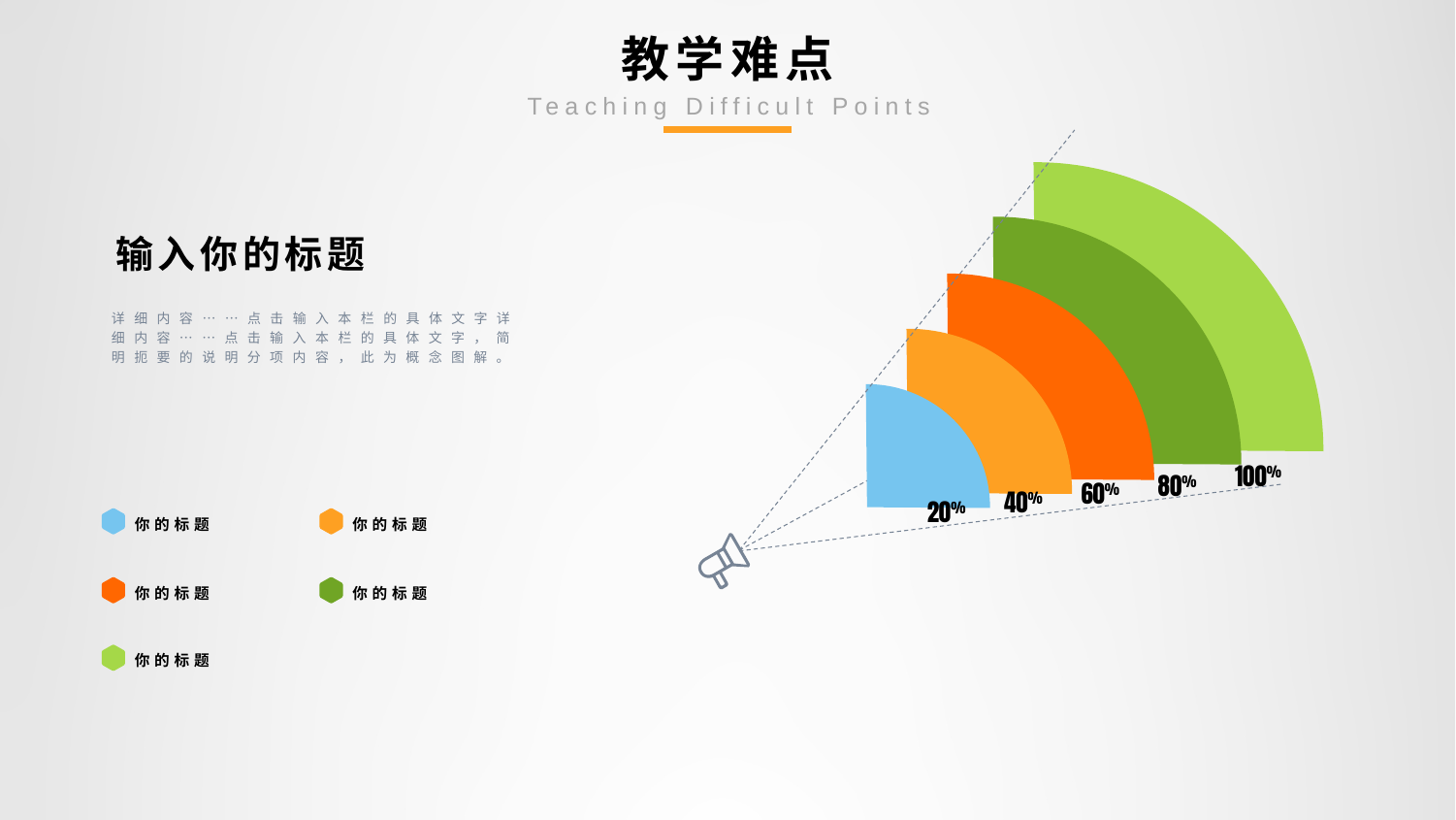

# 教学难点
Teaching Difficult Points

输入你的标题
详细内容……点击输入本栏的具体文字详细内容……点击输入本栏的具体文字，简明扼要的说明分项内容，此为概念图解。

100%
80%
60%
40%
20%
你的标题
你的标题

你的标题
你的标题

你的标题